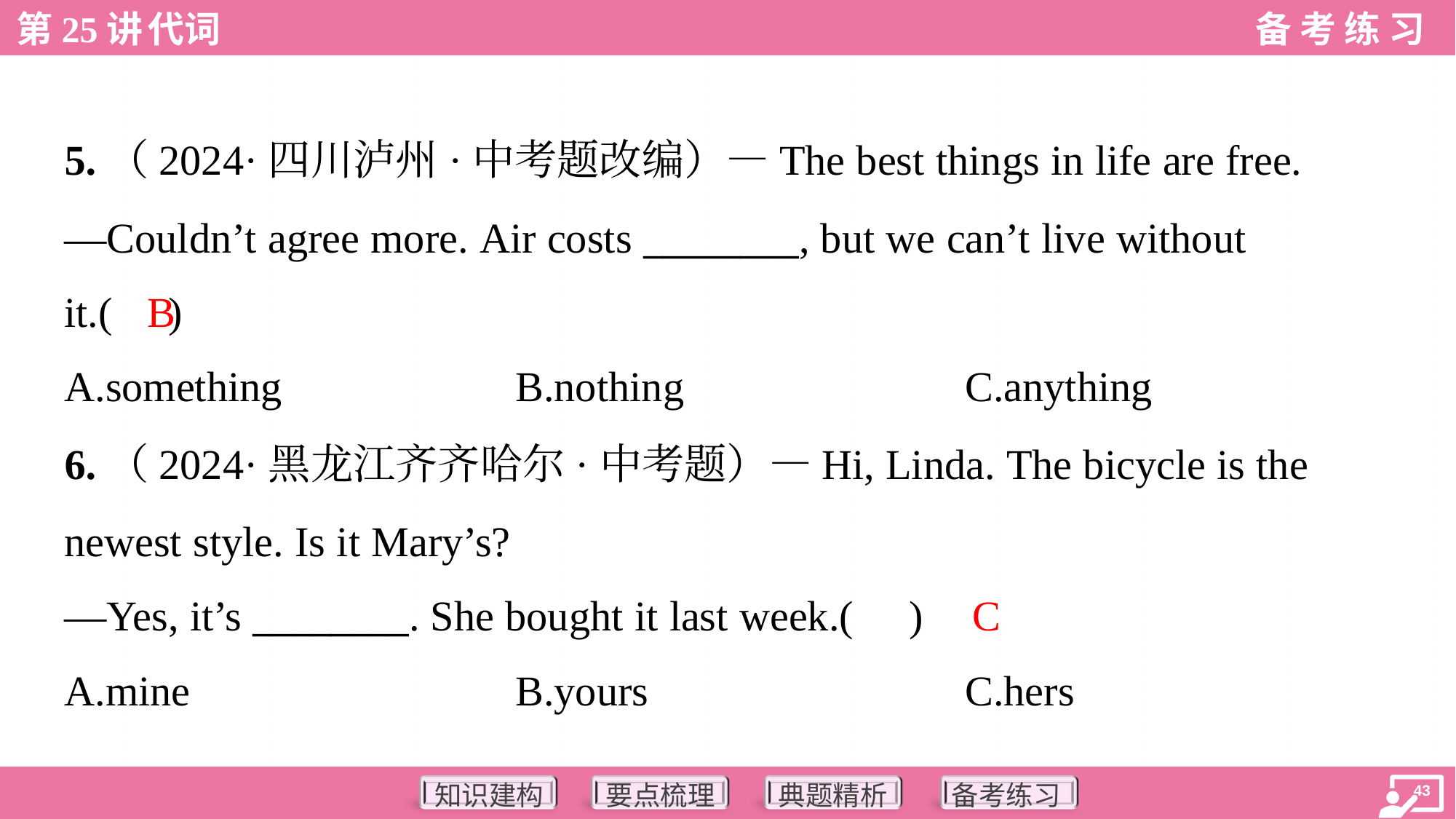

5.（2024·四川泸州·中考题改编）—The best things in life are free.
—Couldn’t agree more. Air costs ________, but we can’t live without
it.(     )
B
A.something	B.nothing	C.anything
6.（2024·黑龙江齐齐哈尔·中考题）—Hi, Linda. The bicycle is the
newest style. Is it Mary’s?
—Yes, it’s ________. She bought it last week.(     )
C
A.mine	B.yours	C.hers